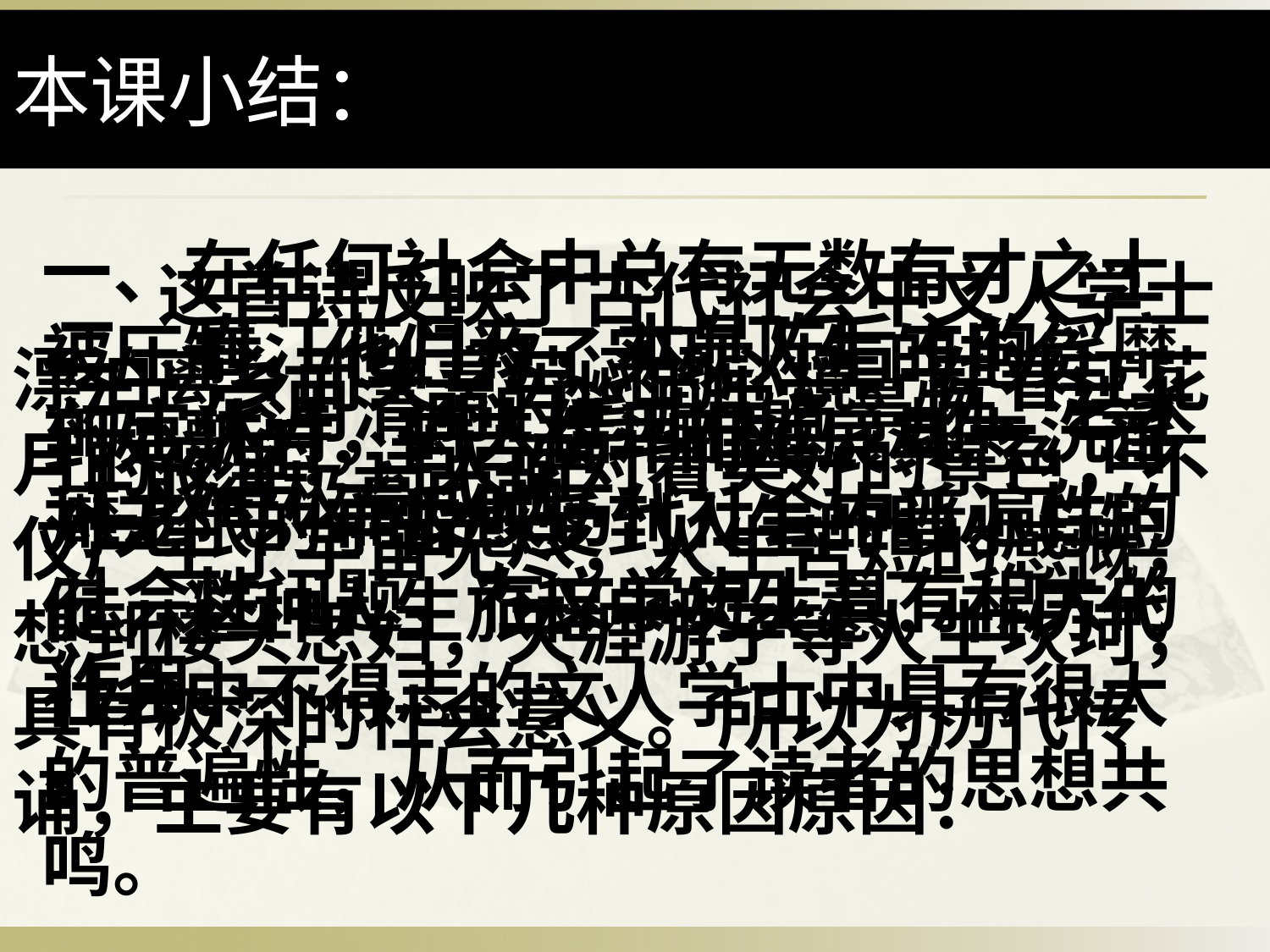

# 本课小结：
一、在任何社会中总有无数有才之士被压制，他们为了实现人生的抱负，到处飘泊，苦苦奋斗而难展其志，面对无限的宇宙感受到人生的眇小与短促。这种人生旅程中的失意，在历代社会中不得志的文人学士中具有很大的普遍性，从而引起了读者的思想共鸣。
        这首诗反映了古代社会中文人学士漂泊离乡而失意苦闷的心境。在春江花月的夜里，诗人面对着美好的景色，不仅产生了宇宙无尽，人生苦短的感慨，想到楼头思妇，天涯游子等人生坎坷，具有极深的社会意义。所以为历代传诵，主要有以下几种原因原因：
二、春江花月夜，本是陈后主的淫靡的宫休诗，诗人借用旧题，却一洗淫靡之气，而反映历代社会中普遍性的社会性问题，在文学史上具有积大的作用。
三、它用清丽的笔调描写景物，艺术
上取得极高成就。